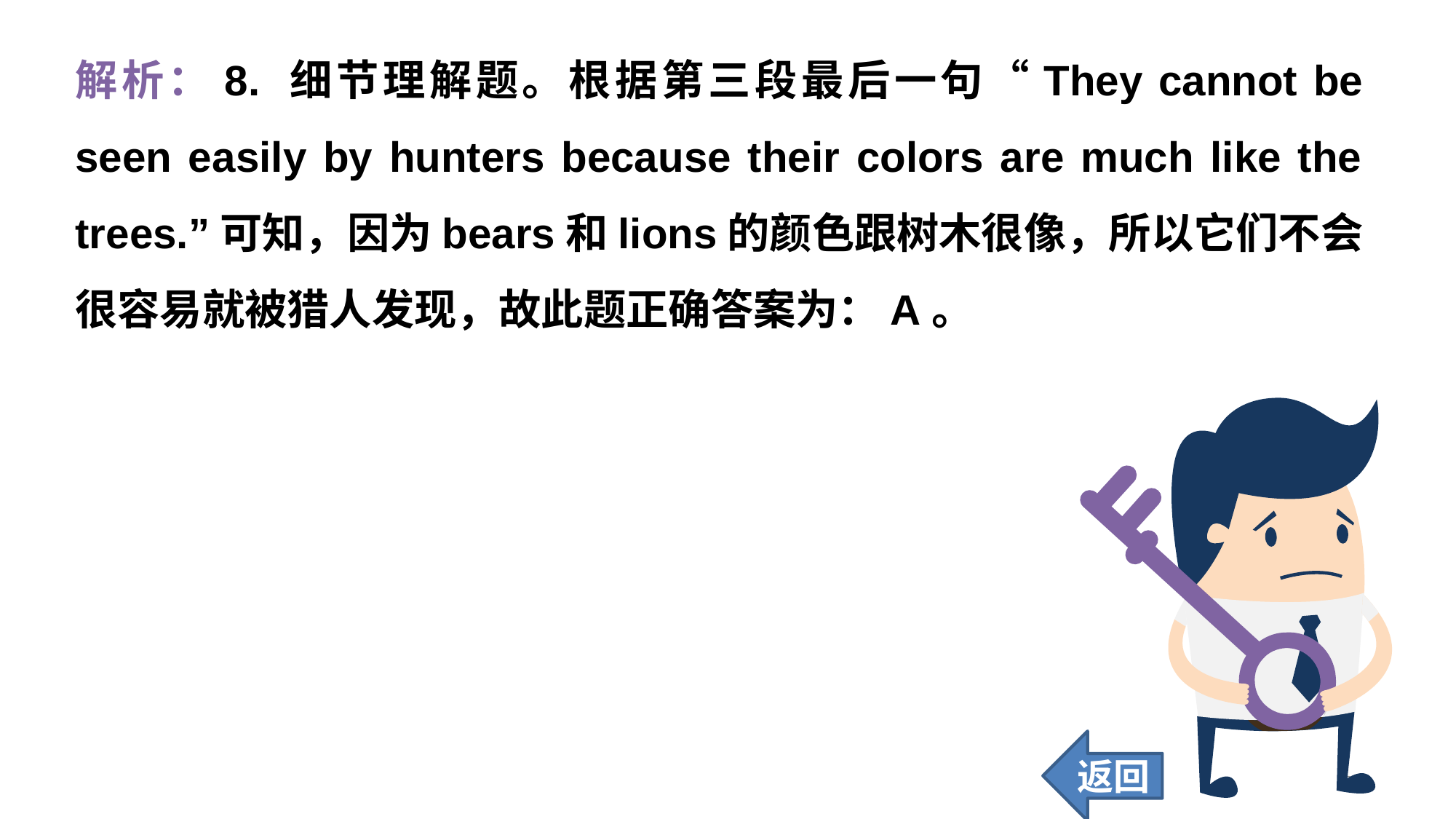

解析：8. 细节理解题。根据第三段最后一句“They cannot be seen easily by hunters because their colors are much like the trees.”可知，因为bears和lions的颜色跟树木很像，所以它们不会很容易就被猎人发现，故此题正确答案为：A。

返回
278